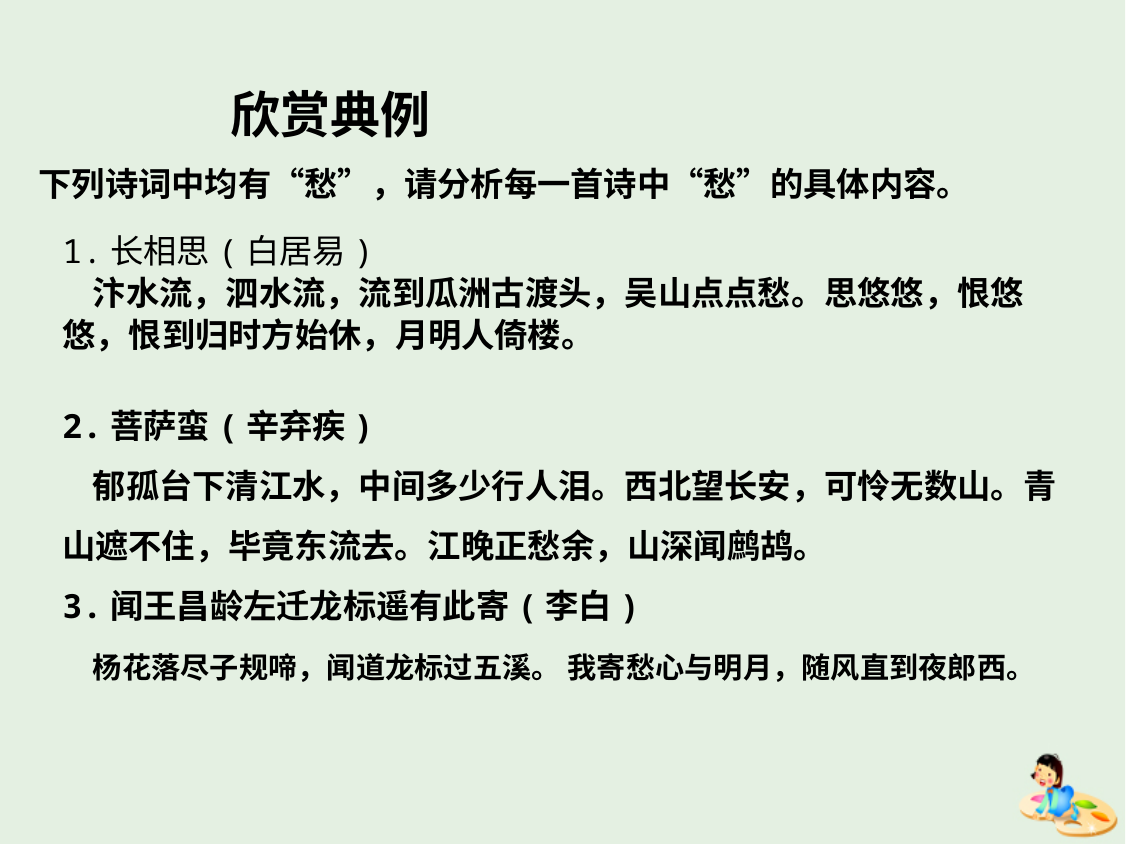

欣赏典例
下列诗词中均有“愁”，请分析每一首诗中“愁”的具体内容。
1.长相思(白居易)
   汴水流，泗水流，流到瓜洲古渡头，吴山点点愁。思悠悠，恨悠悠，恨到归时方始休，月明人倚楼。
2.菩萨蛮(辛弃疾)
   郁孤台下清江水，中间多少行人泪。西北望长安，可怜无数山。青山遮不住，毕竟东流去。江晚正愁余，山深闻鹧鸪。
3.闻王昌龄左迁龙标遥有此寄(李白)
   杨花落尽子规啼，闻道龙标过五溪。 我寄愁心与明月，随风直到夜郎西。